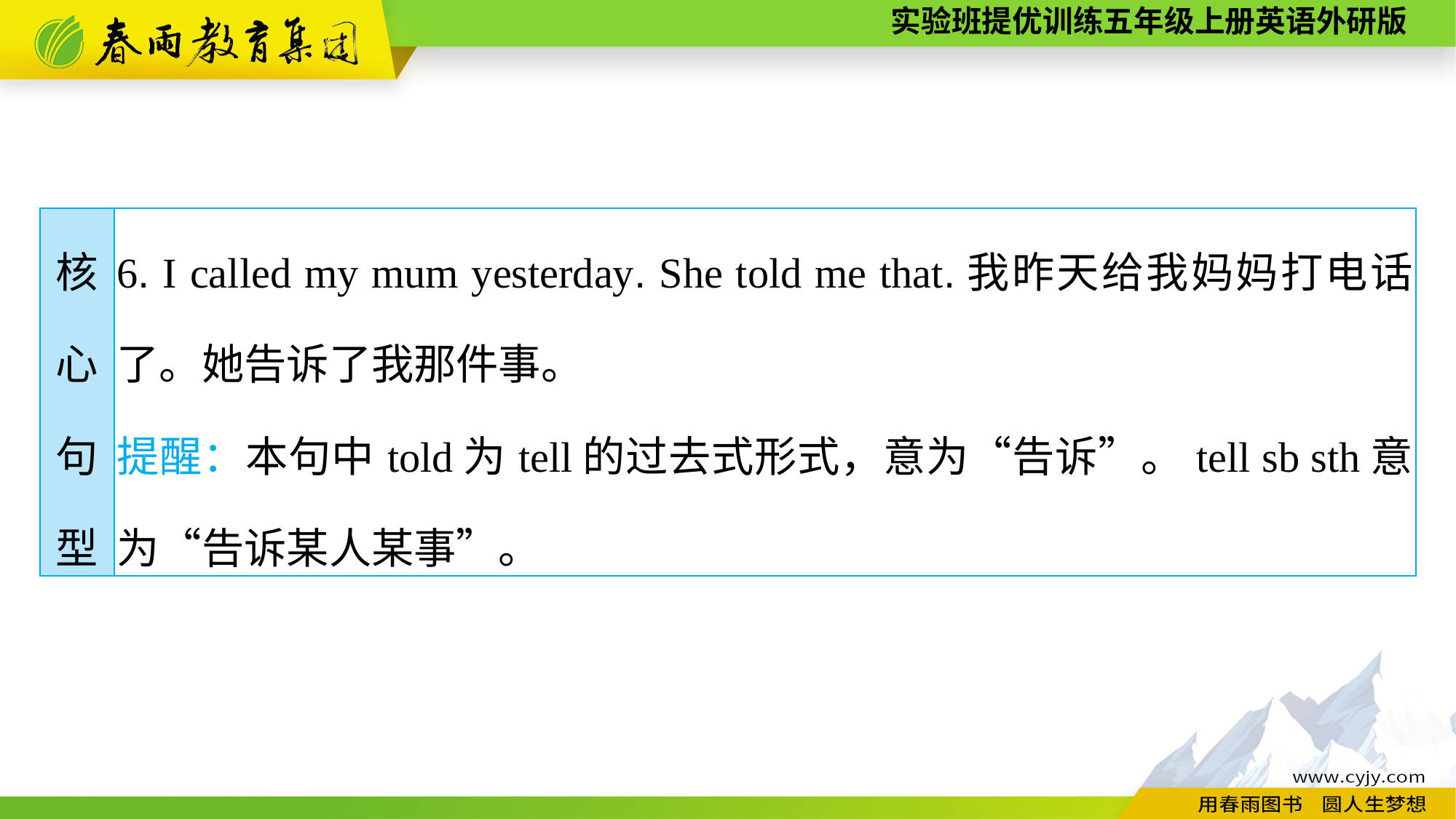

| 核 心 句 型 | 6. I called my mum yesterday. She told me that.我昨天给我妈妈打电话了。她告诉了我那件事。 提醒：本句中told为tell的过去式形式，意为“告诉”。tell sb sth意为“告诉某人某事”。 |
| --- | --- |